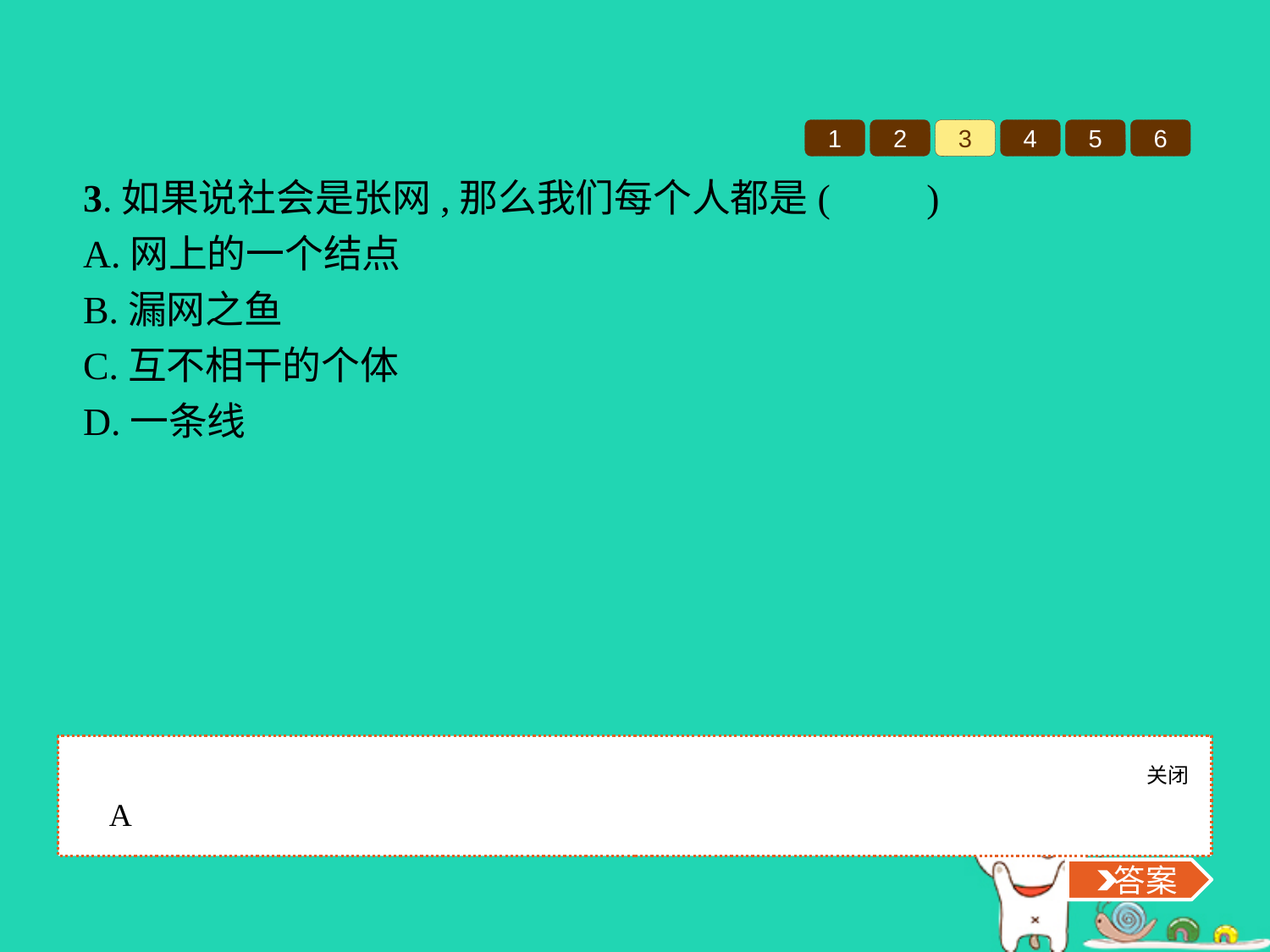

1
2
3
4
5
6
3.如果说社会是张网,那么我们每个人都是(　　)
A.网上的一个结点
B.漏网之鱼
C.互不相干的个体
D.一条线

关闭
  答案

A
  答案